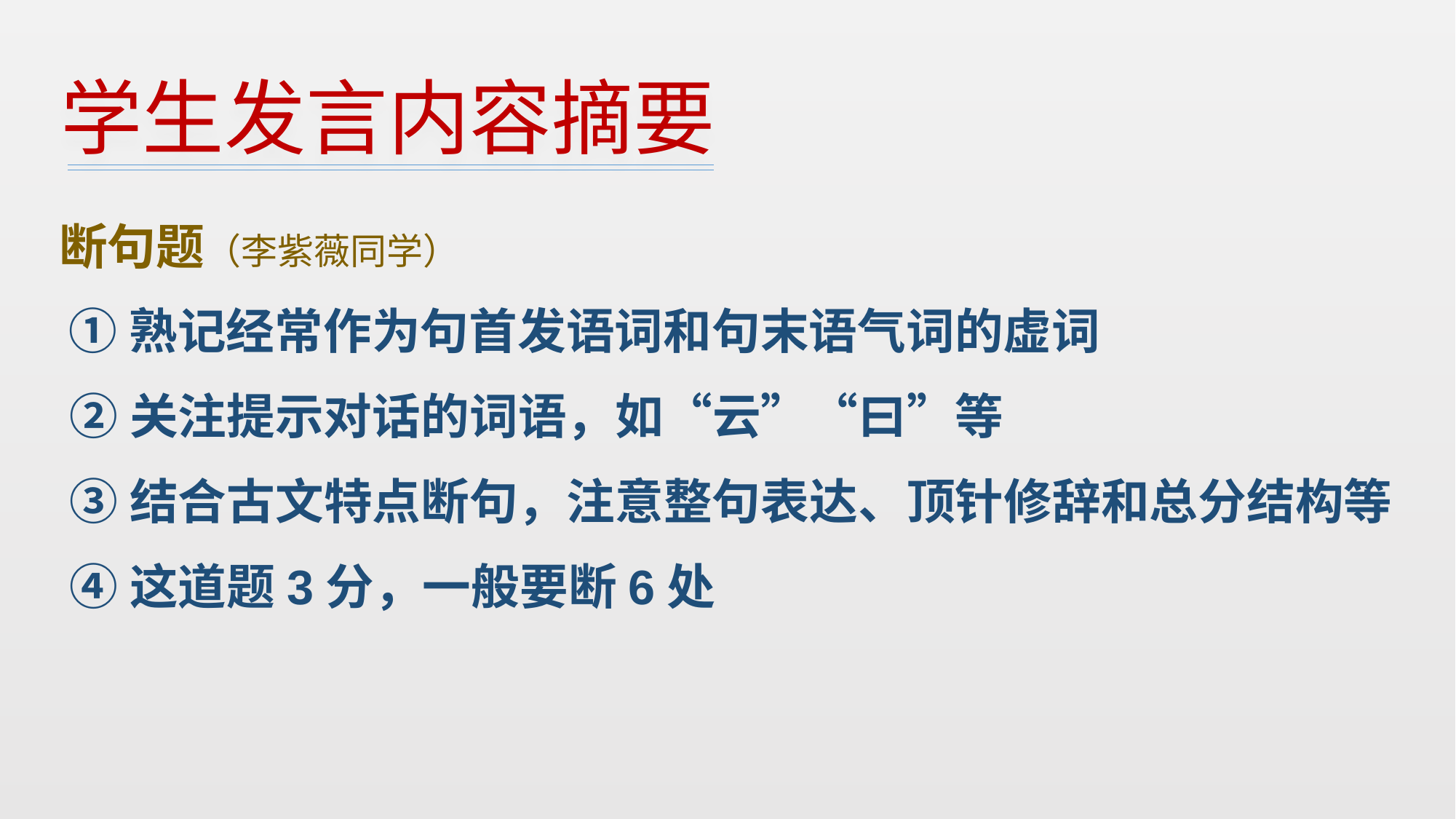

# 学生发言内容摘要
 断句题（李紫薇同学）
   ①熟记经常作为句首发语词和句末语气词的虚词
   ②关注提示对话的词语，如“云”“曰”等
   ③结合古文特点断句，注意整句表达、顶针修辞和总分结构等
   ④这道题3分，一般要断6处